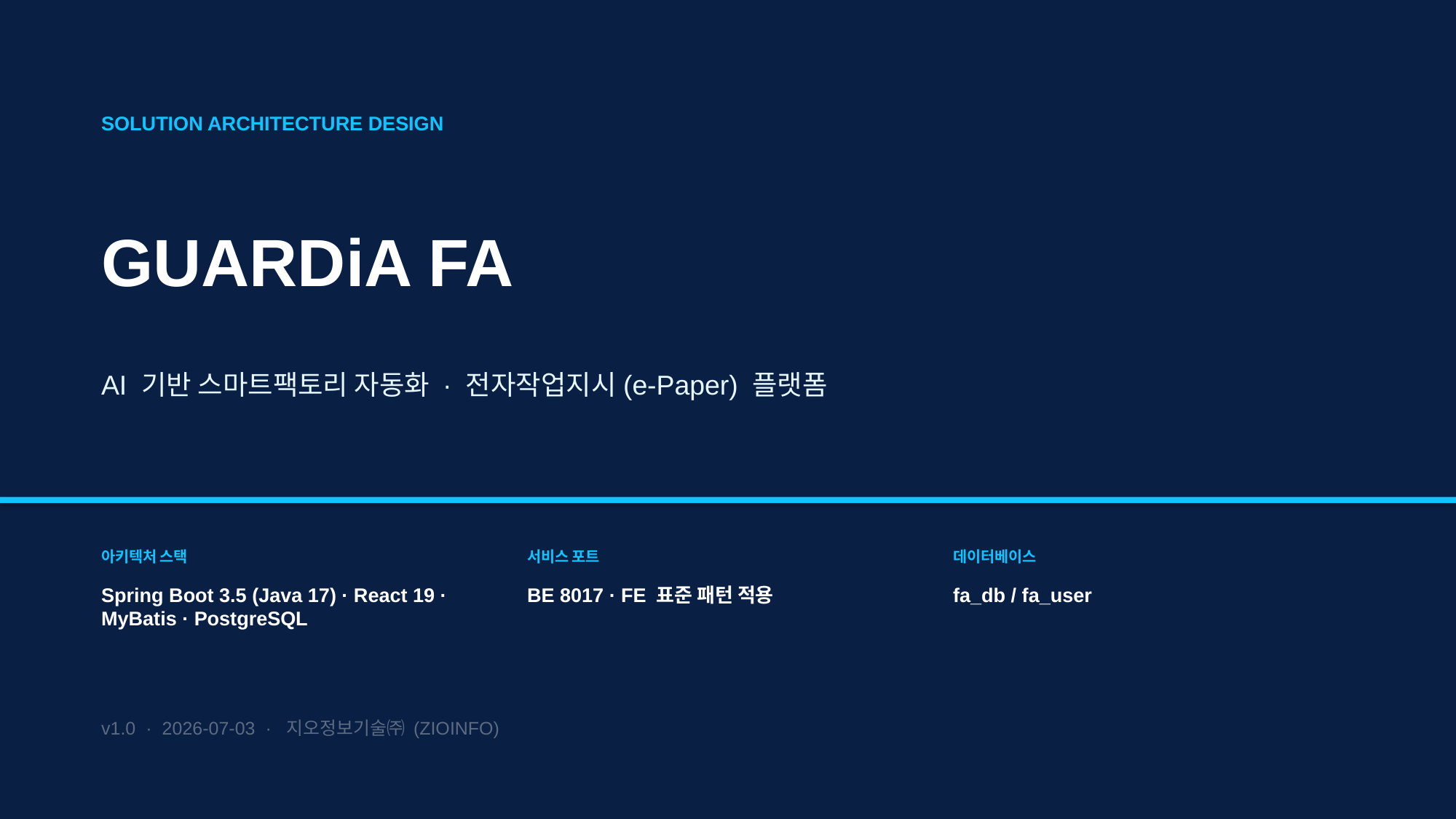

SOLUTION ARCHITECTURE DESIGN
GUARDiA FA
AI 기반 스마트팩토리 자동화 · 전자작업지시(e-Paper) 플랫폼

아키텍처 스택
서비스 포트
데이터베이스
Spring Boot 3.5 (Java 17) · React 19 · MyBatis · PostgreSQL
BE 8017 · FE 표준 패턴 적용
fa_db / fa_user
v1.0  ·  2026-07-03  ·  지오정보기술㈜ (ZIOINFO)